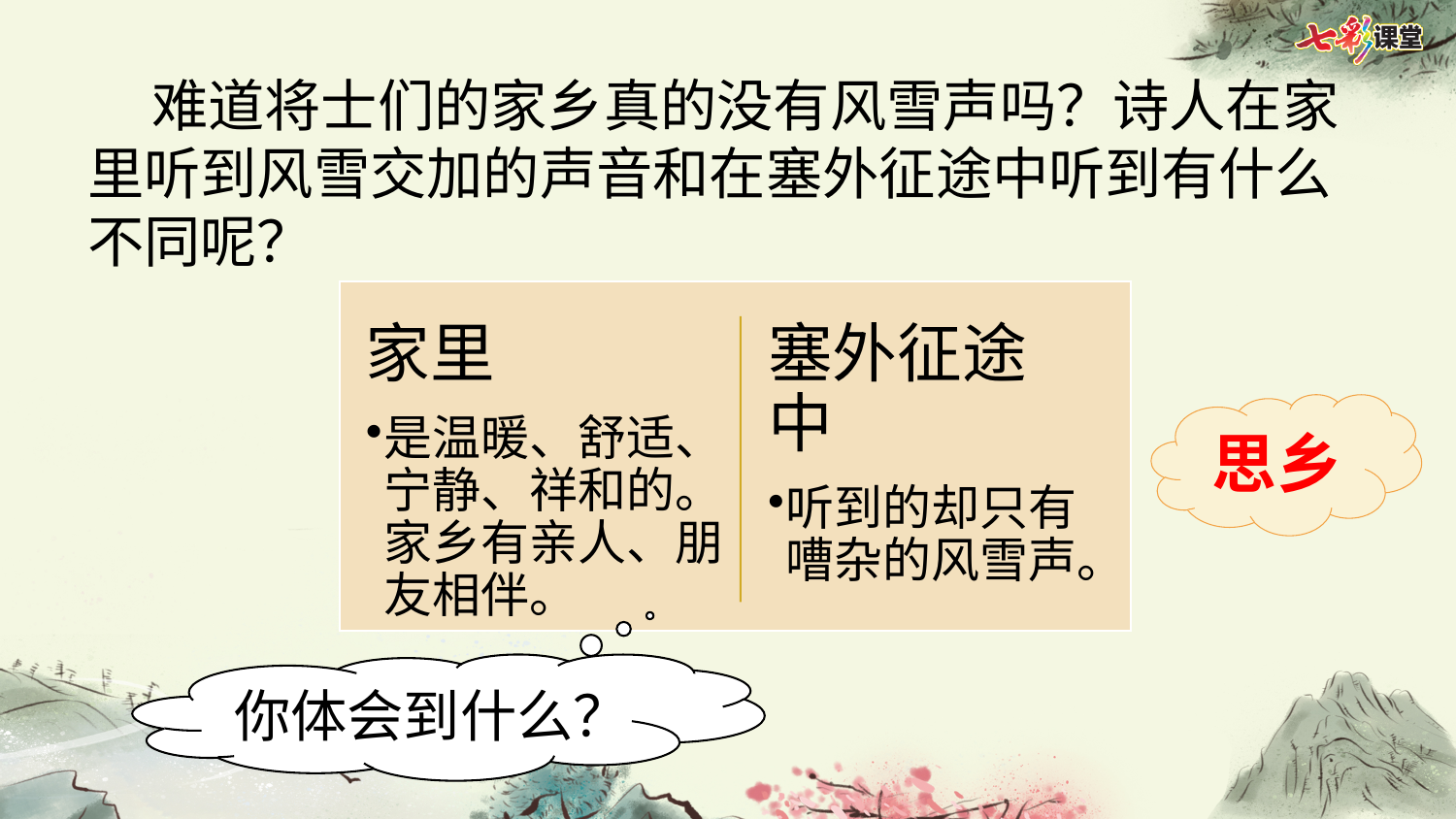

难道将士们的家乡真的没有风雪声吗？诗人在家里听到风雪交加的声音和在塞外征途中听到有什么不同呢？

家里
是温暖、舒适、宁静、祥和的。家乡有亲人、朋友相伴。
塞外征途中
听到的却只有嘈杂的风雪声。

思乡
你体会到什么？